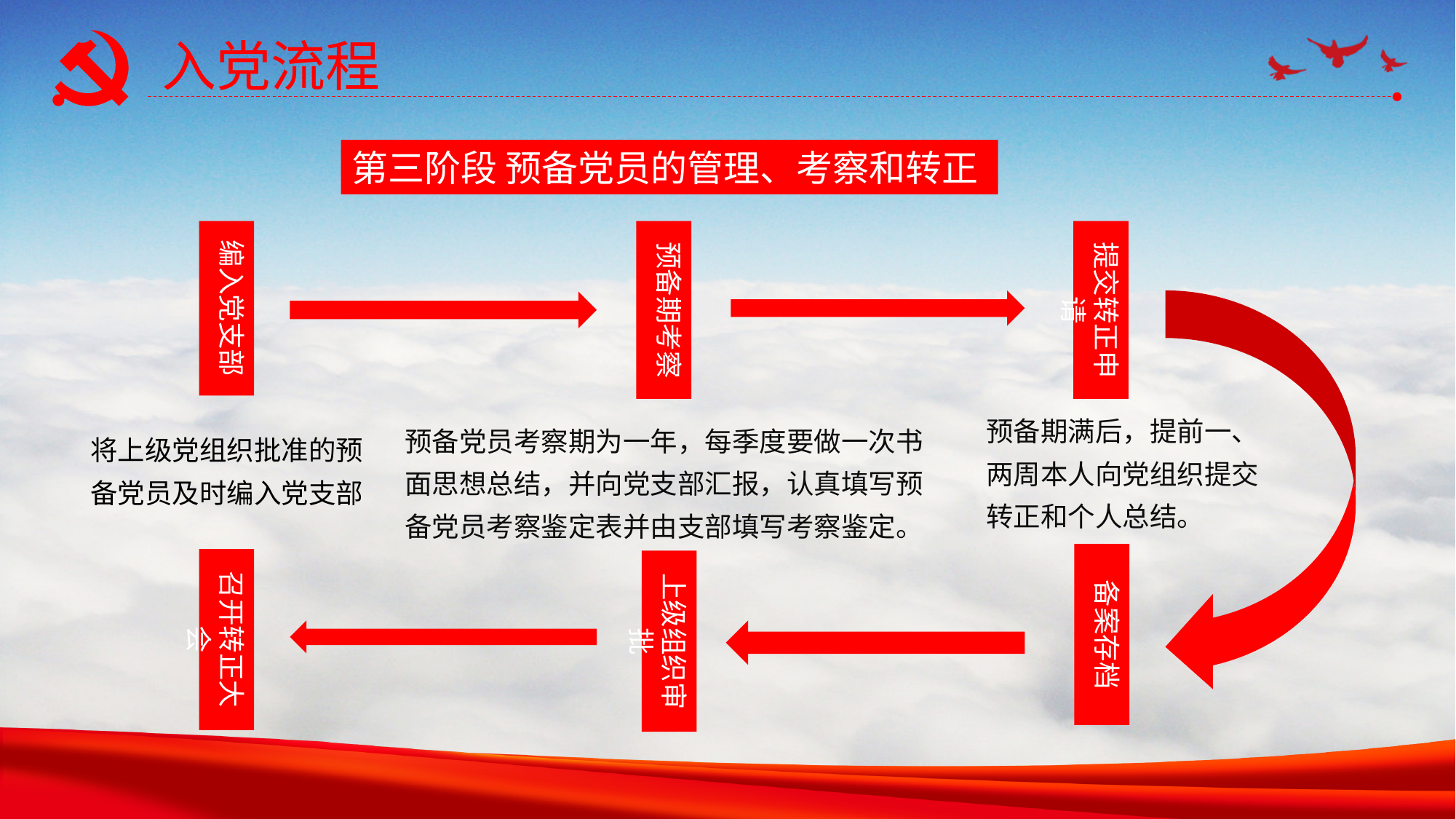

入党流程
第三阶段 预备党员的管理、考察和转正
编入党支部
预备期考察
提交转正申请

将上级党组织批准的预备党员及时编入党支部
预备期满后，提前一、两周本人向党组织提交转正和个人总结。

预备党员考察期为一年，每季度要做一次书面思想总结，并向党支部汇报，认真填写预备党员考察鉴定表并由支部填写考察鉴定。

备案存档
召开转正大会
上级组织审批